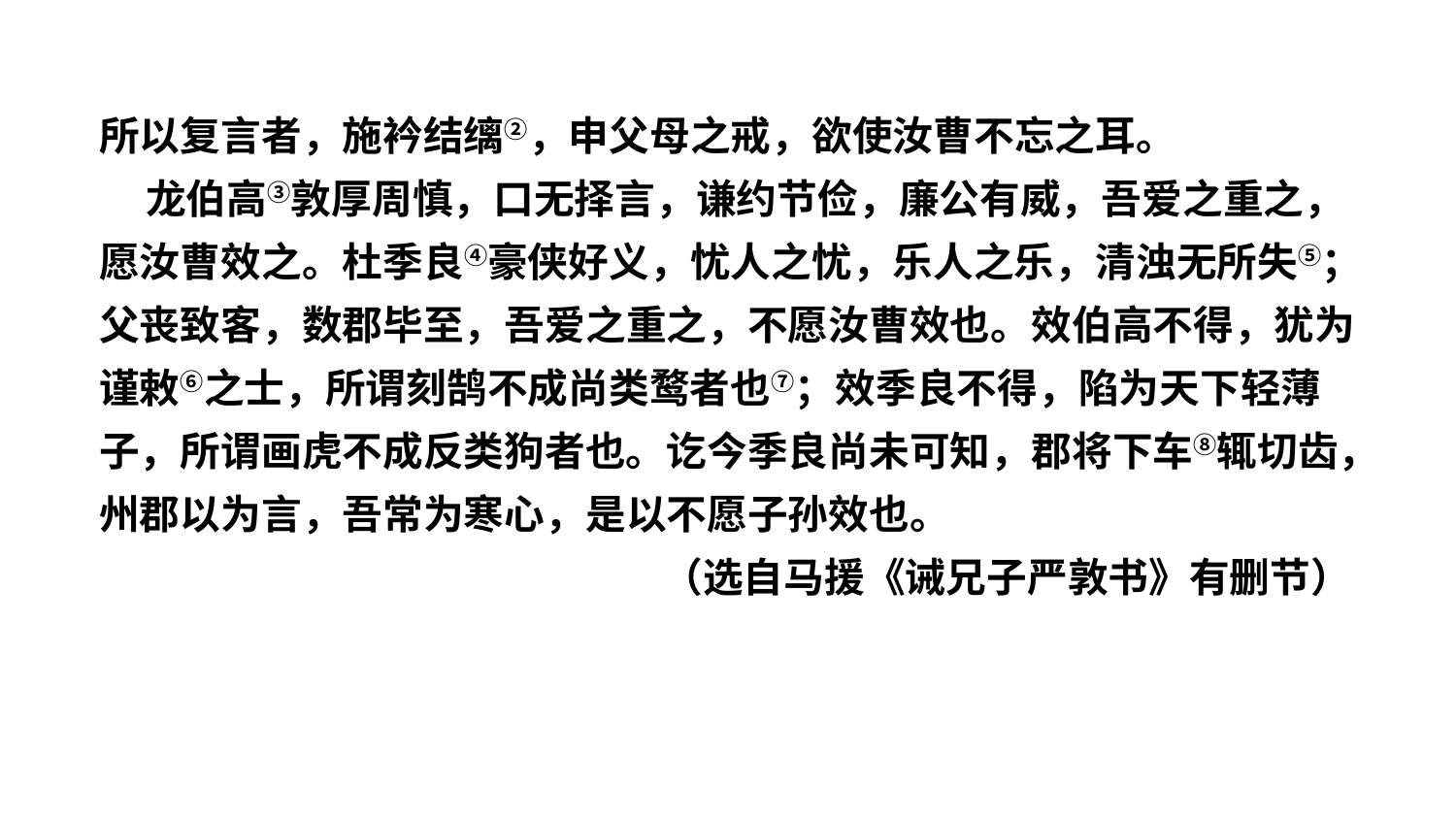

所以复言者，施衿结缡②，申父母之戒，欲使汝曹不忘之耳。
    龙伯高③敦厚周慎，口无择言，谦约节俭，廉公有威，吾爱之重之，愿汝曹效之。杜季良④豪侠好义，忧人之忧，乐人之乐，清浊无所失⑤；父丧致客，数郡毕至，吾爱之重之，不愿汝曹效也。效伯高不得，犹为谨敕⑥之士，所谓刻鹄不成尚类鹜者也⑦；效季良不得，陷为天下轻薄子，所谓画虎不成反类狗者也。讫今季良尚未可知，郡将下车⑧辄切齿，州郡以为言，吾常为寒心，是以不愿子孙效也。
（选自马援《诫兄子严敦书》有删节）